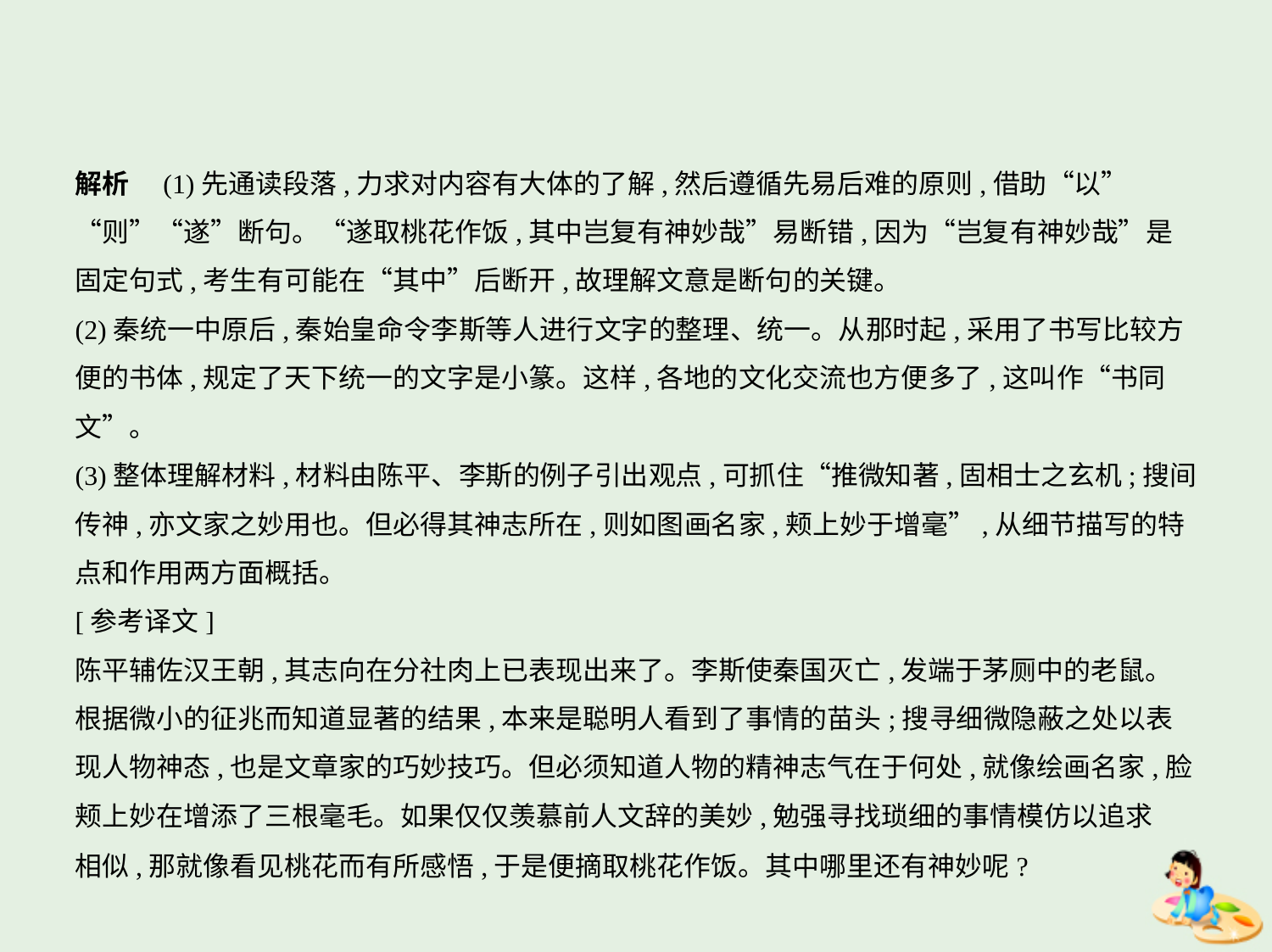

解析　(1)先通读段落,力求对内容有大体的了解,然后遵循先易后难的原则,借助“以”
“则”“遂”断句。“遂取桃花作饭,其中岂复有神妙哉”易断错,因为“岂复有神妙哉”是
固定句式,考生有可能在“其中”后断开,故理解文意是断句的关键。
(2)秦统一中原后,秦始皇命令李斯等人进行文字的整理、统一。从那时起,采用了书写比较方
便的书体,规定了天下统一的文字是小篆。这样,各地的文化交流也方便多了,这叫作“书同
文”。
(3)整体理解材料,材料由陈平、李斯的例子引出观点,可抓住“推微知著,固相士之玄机;搜间
传神,亦文家之妙用也。但必得其神志所在,则如图画名家,颊上妙于增毫”,从细节描写的特
点和作用两方面概括。
[参考译文]
陈平辅佐汉王朝,其志向在分社肉上已表现出来了。李斯使秦国灭亡,发端于茅厕中的老鼠。
根据微小的征兆而知道显著的结果,本来是聪明人看到了事情的苗头;搜寻细微隐蔽之处以表
现人物神态,也是文章家的巧妙技巧。但必须知道人物的精神志气在于何处,就像绘画名家,脸
颊上妙在增添了三根毫毛。如果仅仅羡慕前人文辞的美妙,勉强寻找琐细的事情模仿以追求
相似,那就像看见桃花而有所感悟,于是便摘取桃花作饭。其中哪里还有神妙呢?